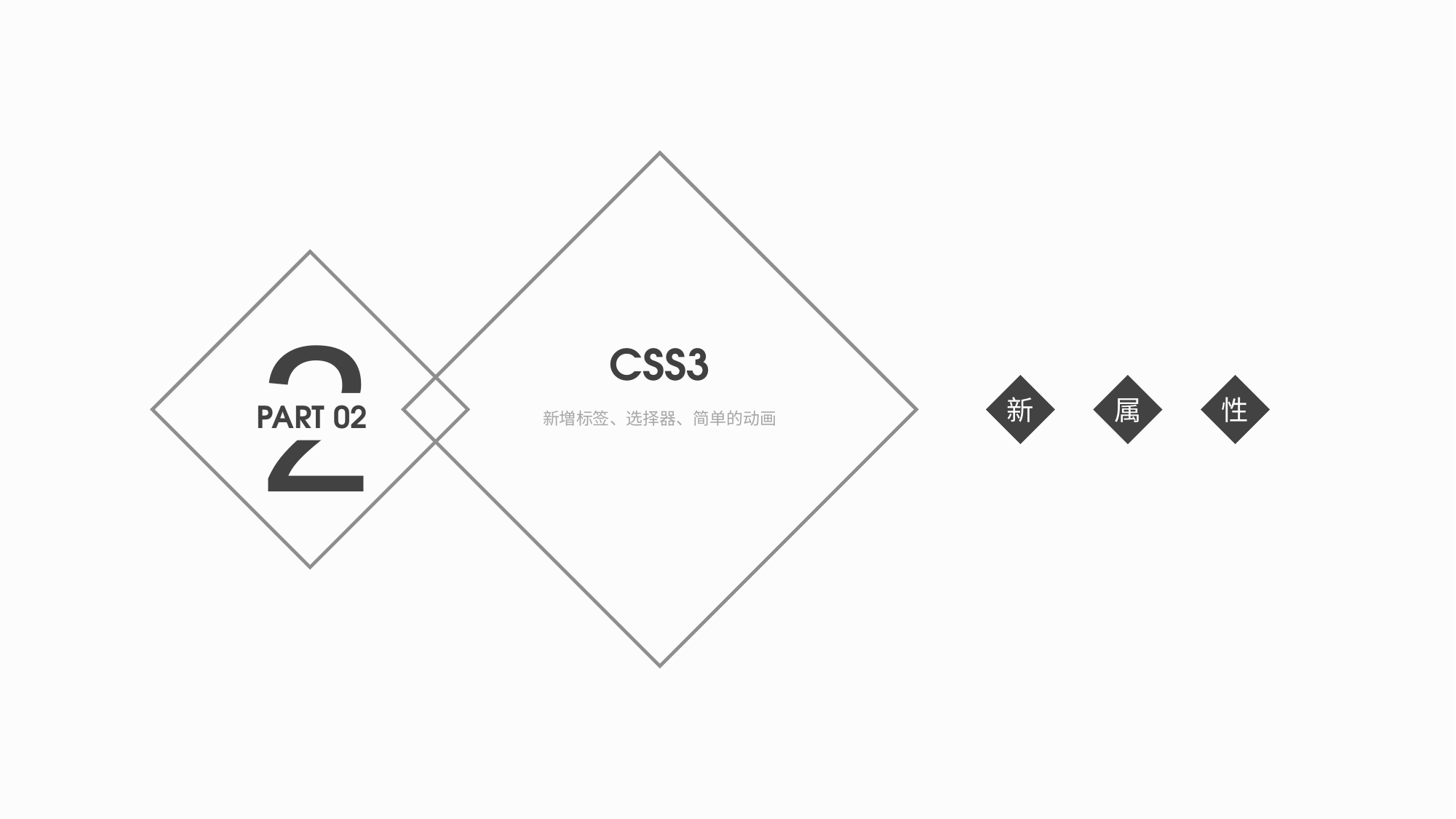

2
CSS3

新
属
性
PART 02
新増标签、选择器、简单的动画